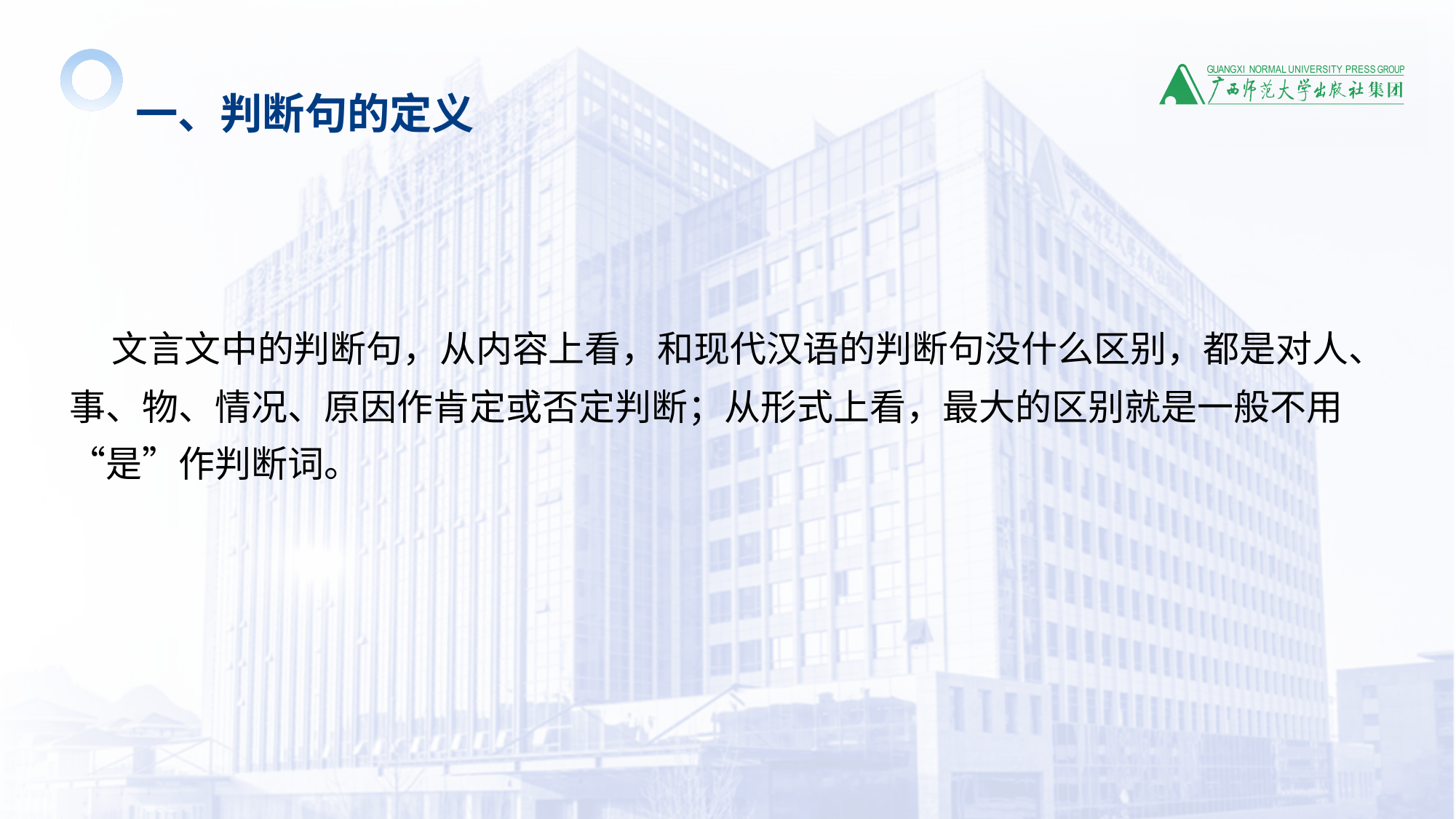

一、判断句的定义

    文言文中的判断句，从内容上看，和现代汉语的判断句没什么区别，都是对人、事、物、情况、原因作肯定或否定判断；从形式上看，最大的区别就是一般不用“是”作判断词。